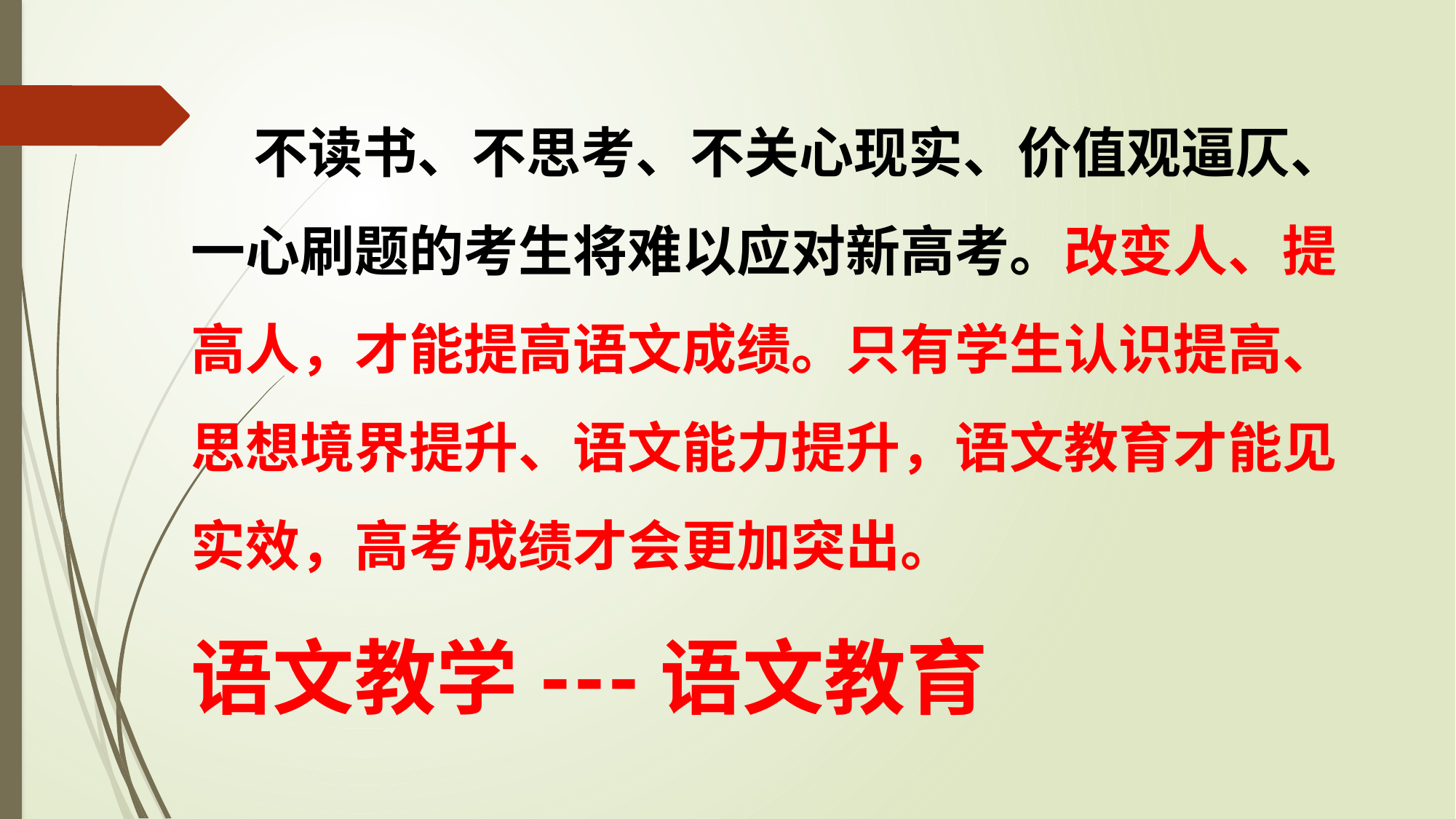

不读书、不思考、不关心现实、价值观逼仄、一心刷题的考生将难以应对新高考。改变人、提高人，才能提高语文成绩。只有学生认识提高、思想境界提升、语文能力提升，语文教育才能见实效，高考成绩才会更加突出。
语文教学---语文教育